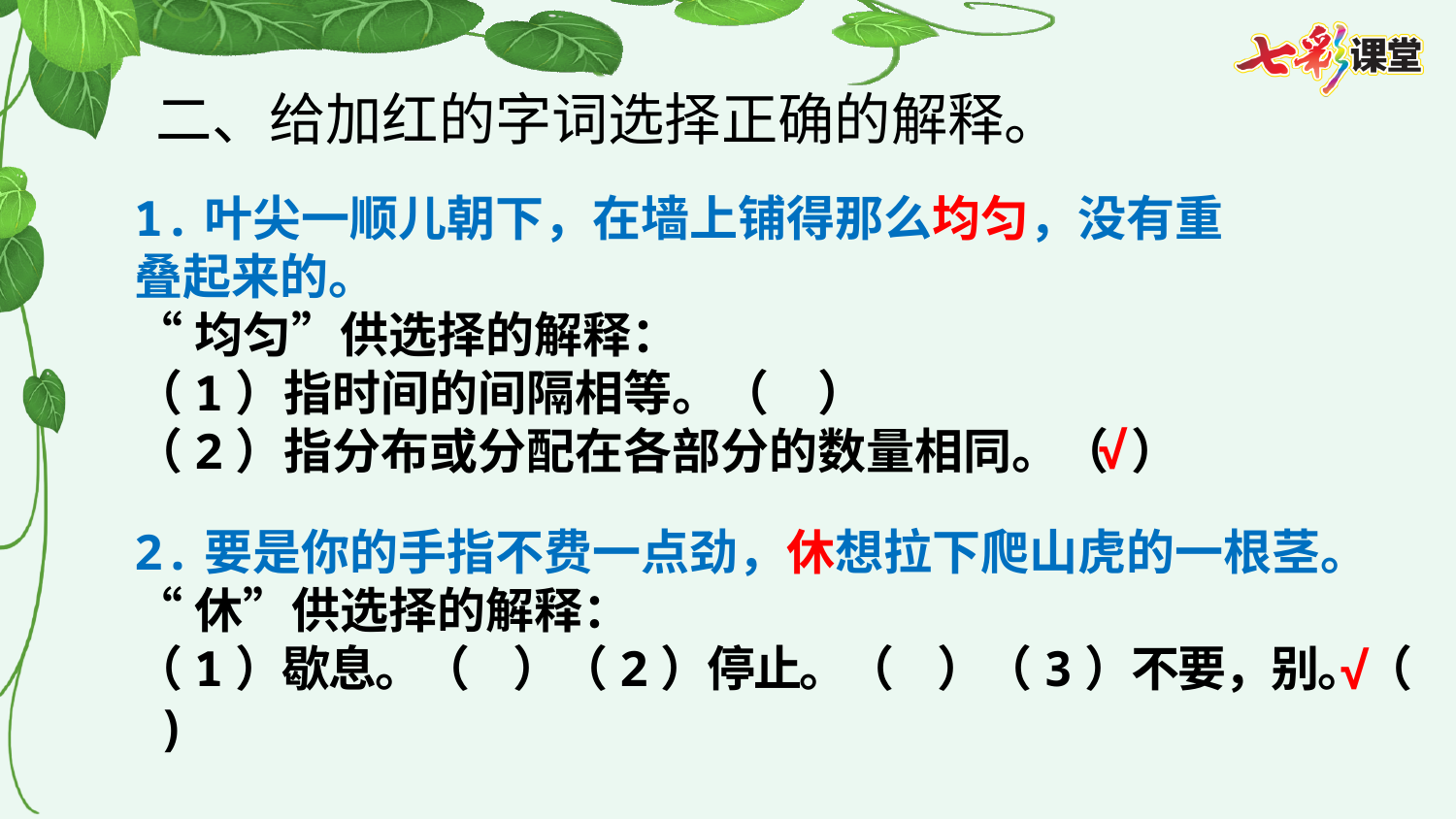

二、给加红的字词选择正确的解释。
1.叶尖一顺儿朝下，在墙上铺得那么均匀，没有重叠起来的。
“均匀”供选择的解释：
（1）指时间的间隔相等。（  ）
（2）指分布或分配在各部分的数量相同。（  ）
√
2.要是你的手指不费一点劲，休想拉下爬山虎的一根茎。
“休”供选择的解释：
（1）歇息。（  ）（2）停止。（  ）（3）不要，别。（   )
√